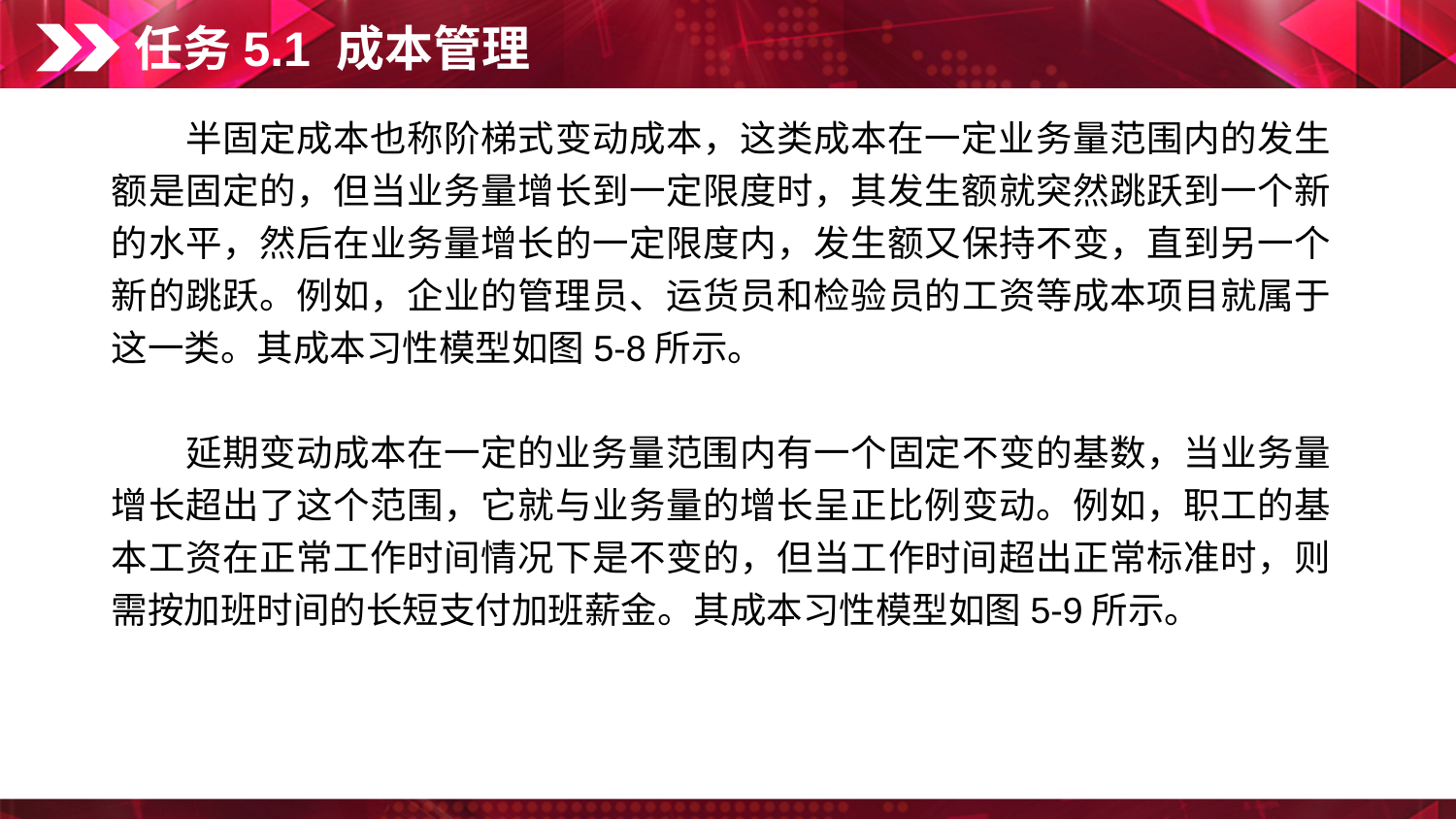

任务5.1 成本管理

　　半固定成本也称阶梯式变动成本，这类成本在一定业务量范围内的发生额是固定的，但当业务量增长到一定限度时，其发生额就突然跳跃到一个新的水平，然后在业务量增长的一定限度内，发生额又保持不变，直到另一个新的跳跃。例如，企业的管理员、运货员和检验员的工资等成本项目就属于这一类。其成本习性模型如图5-8所示。

　　延期变动成本在一定的业务量范围内有一个固定不变的基数，当业务量增长超出了这个范围，它就与业务量的增长呈正比例变动。例如，职工的基本工资在正常工作时间情况下是不变的，但当工作时间超出正常标准时，则需按加班时间的长短支付加班薪金。其成本习性模型如图5-9所示。